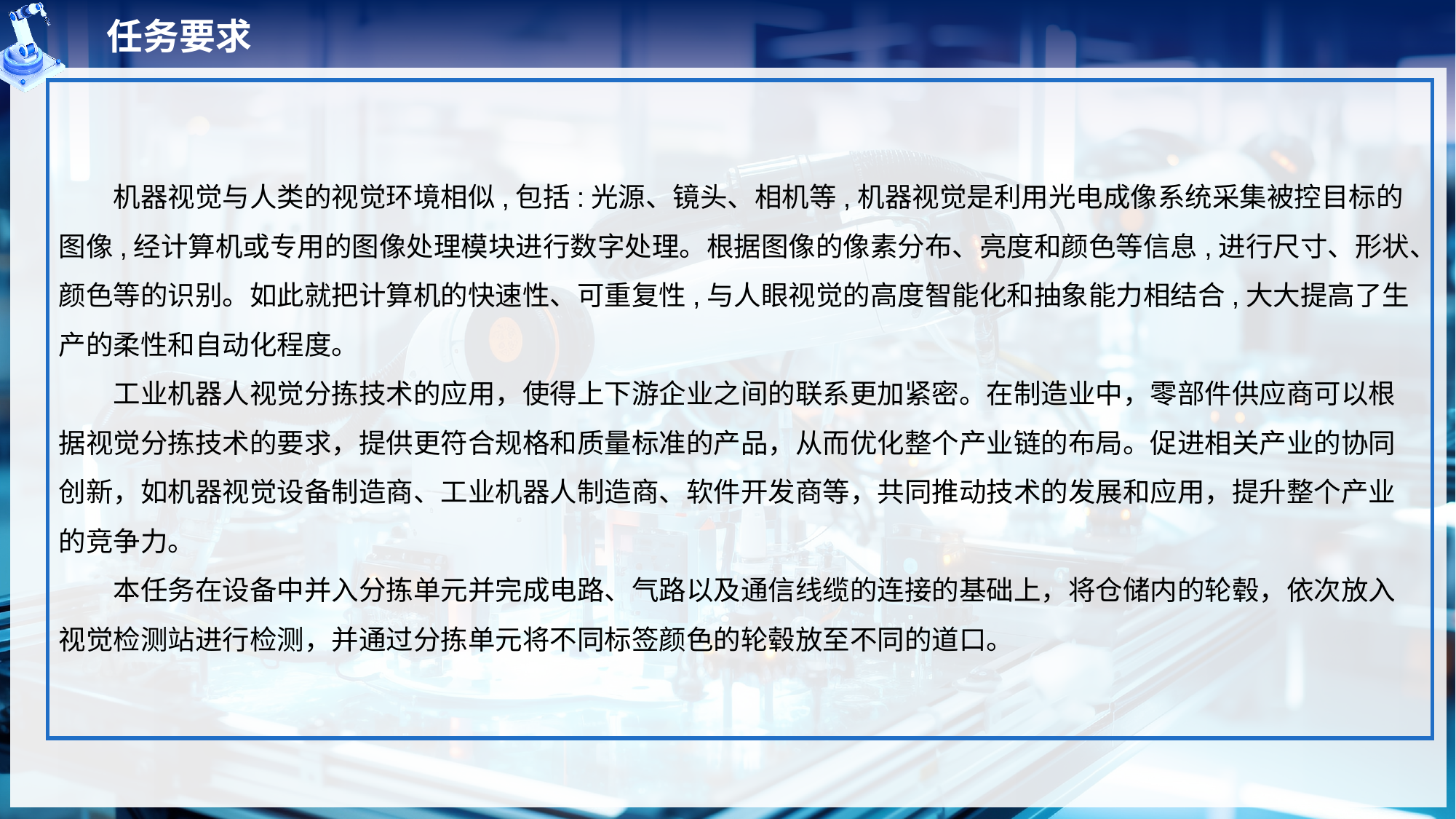

任务要求
机器视觉与人类的视觉环境相似,包括:光源、镜头、相机等,机器视觉是利用光电成像系统采集被控目标的图像,经计算机或专用的图像处理模块进行数字处理。根据图像的像素分布、亮度和颜色等信息,进行尺寸、形状、颜色等的识别。如此就把计算机的快速性、可重复性,与人眼视觉的高度智能化和抽象能力相结合,大大提高了生产的柔性和自动化程度。
工业机器人视觉分拣技术的应用，使得上下游企业之间的联系更加紧密。在制造业中，零部件供应商可以根据视觉分拣技术的要求，提供更符合规格和质量标准的产品，从而优化整个产业链的布局。促进相关产业的协同创新，如机器视觉设备制造商、工业机器人制造商、软件开发商等，共同推动技术的发展和应用，提升整个产业的竞争力。
本任务在设备中并入分拣单元并完成电路、气路以及通信线缆的连接的基础上，将仓储内的轮毂，依次放入视觉检测站进行检测，并通过分拣单元将不同标签颜色的轮毂放至不同的道口。